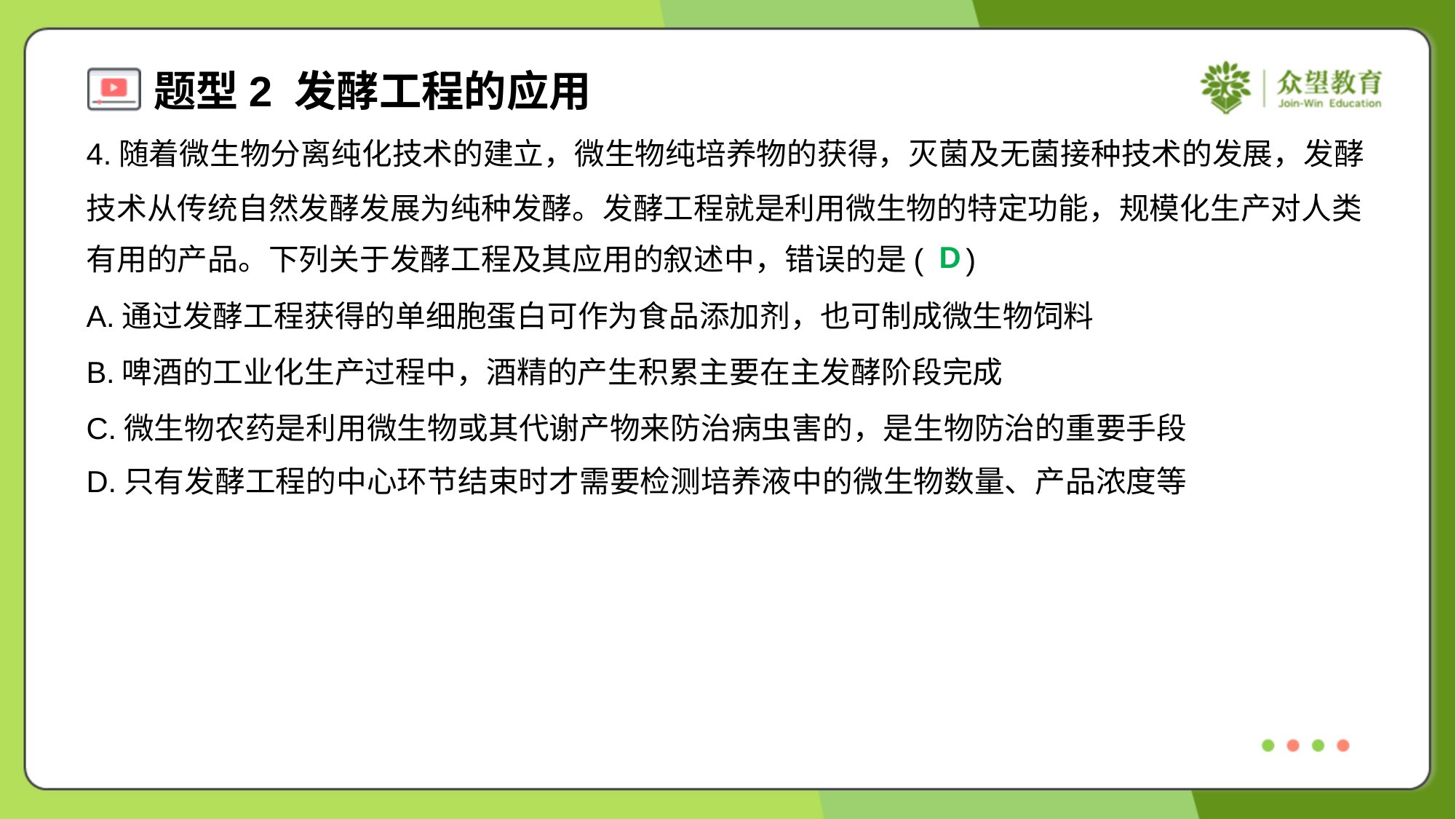

4.随着微生物分离纯化技术的建立，微生物纯培养物的获得，灭菌及无菌接种技术的发展，发酵
技术从传统自然发酵发展为纯种发酵。发酵工程就是利用微生物的特定功能，规模化生产对人类
有用的产品。下列关于发酵工程及其应用的叙述中，错误的是(     )
D
A.通过发酵工程获得的单细胞蛋白可作为食品添加剂，也可制成微生物饲料
B.啤酒的工业化生产过程中，酒精的产生积累主要在主发酵阶段完成
C.微生物农药是利用微生物或其代谢产物来防治病虫害的，是生物防治的重要手段
D.只有发酵工程的中心环节结束时才需要检测培养液中的微生物数量、产品浓度等